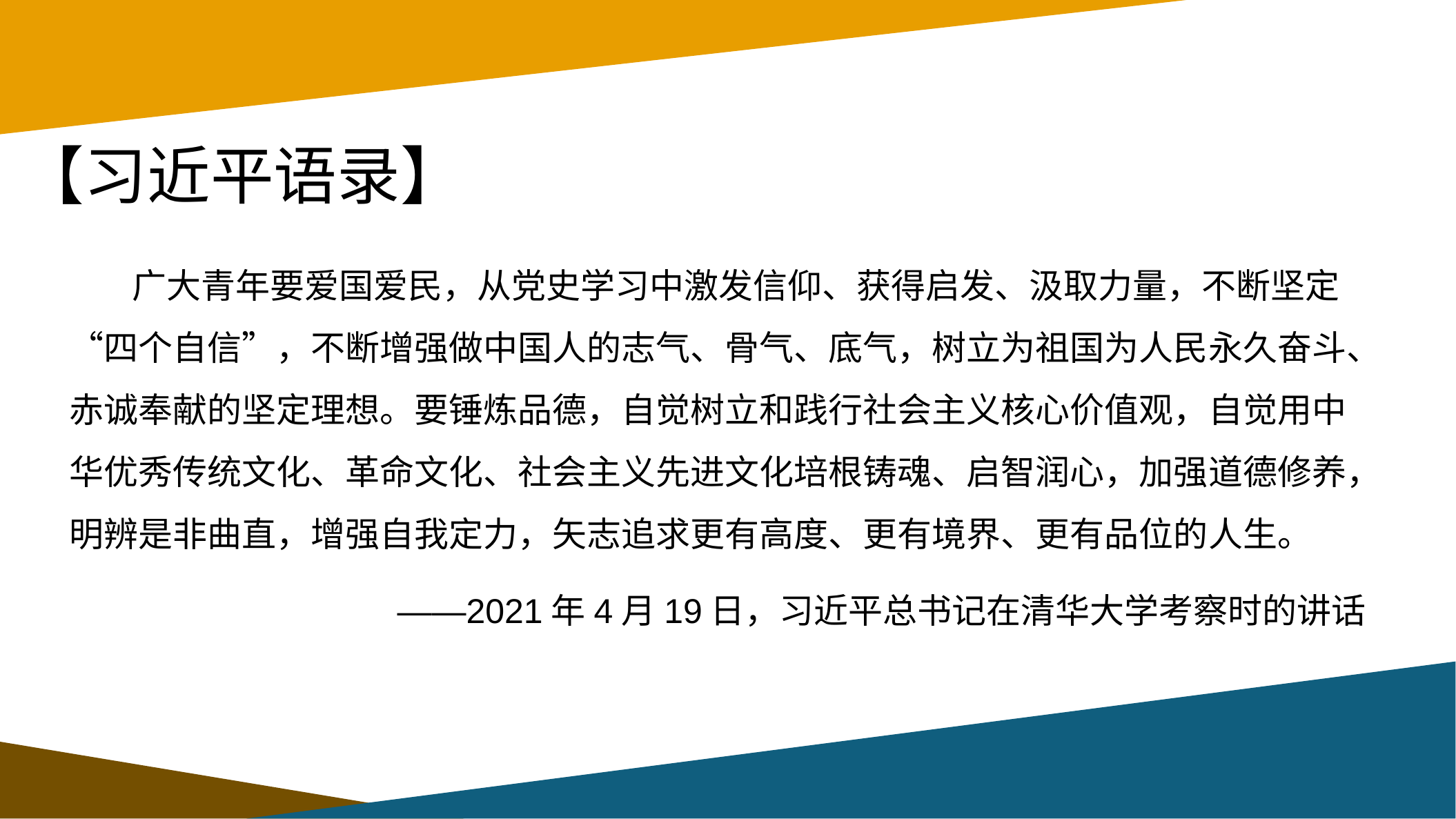

# 【习近平语录】
       广大青年要爱国爱民，从党史学习中激发信仰、获得启发、汲取力量，不断坚定“四个自信”，不断增强做中国人的志气、骨气、底气，树立为祖国为人民永久奋斗、赤诚奉献的坚定理想。要锤炼品德，自觉树立和践行社会主义核心价值观，自觉用中华优秀传统文化、革命文化、社会主义先进文化培根铸魂、启智润心，加强道德修养，明辨是非曲直，增强自我定力，矢志追求更有高度、更有境界、更有品位的人生。
——2021年4月19日，习近平总书记在清华大学考察时的讲话